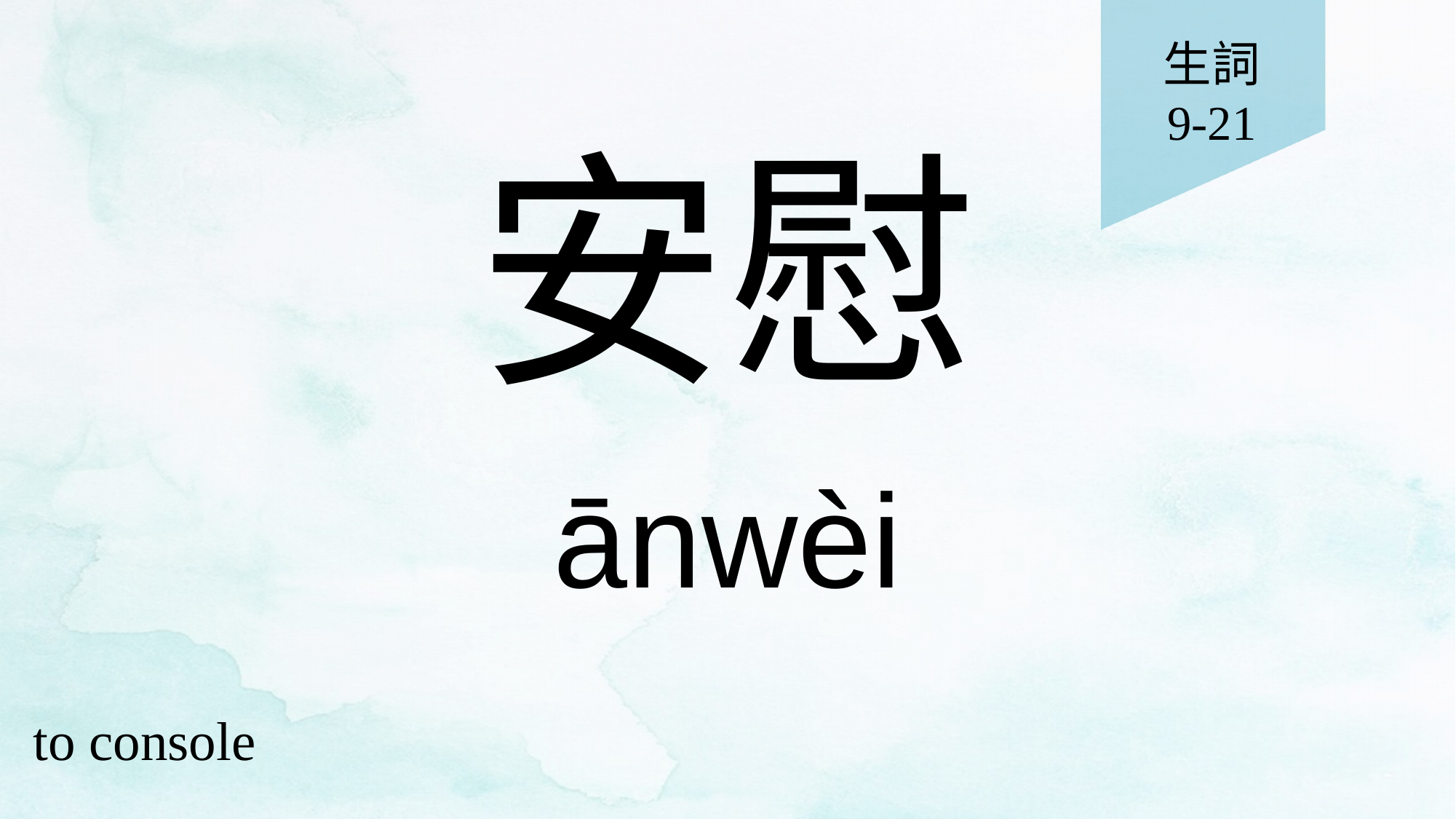

生詞
9-21
# 安慰
ānwèi
to console